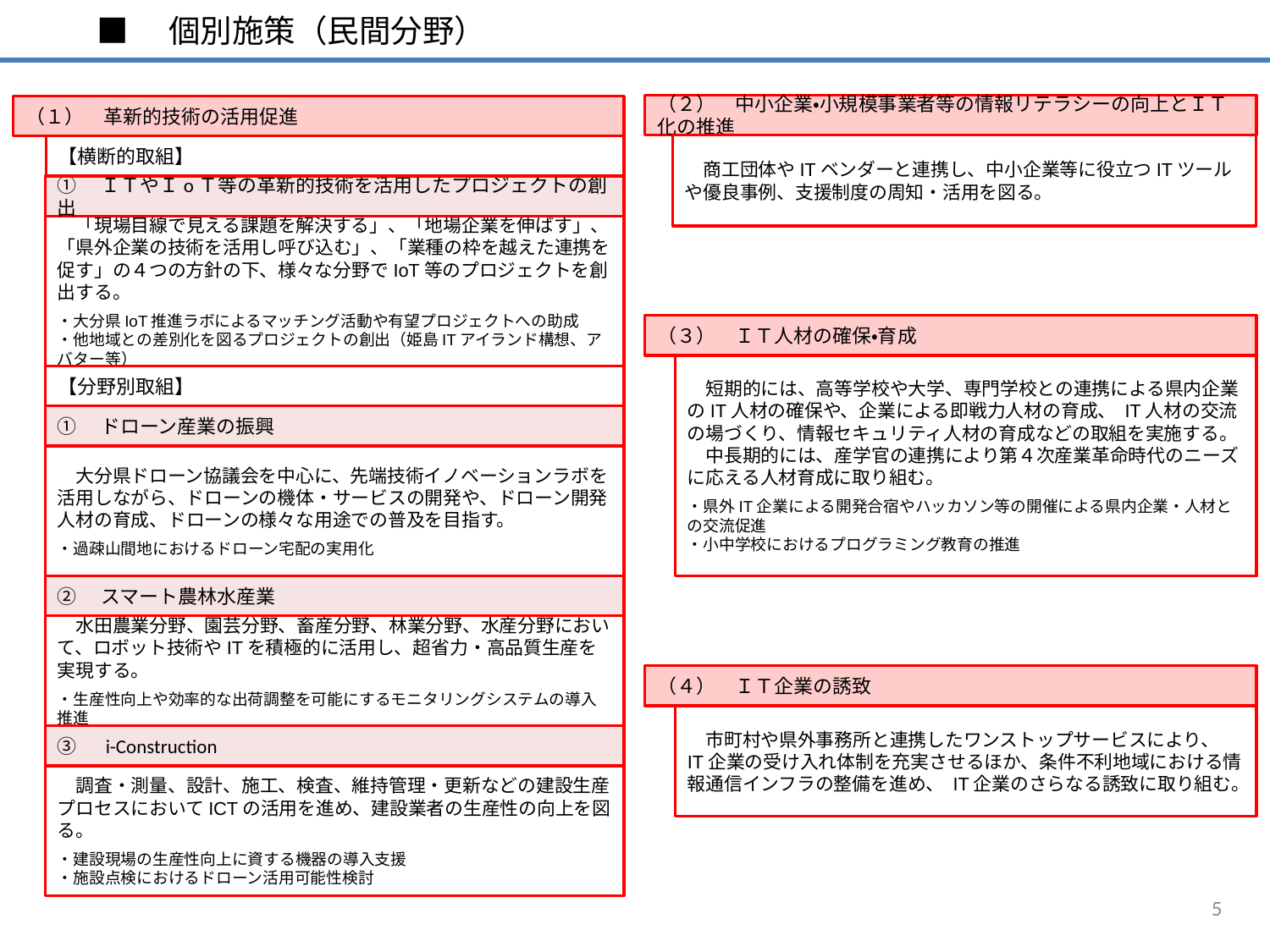

■　個別施策（民間分野）
（２）　中小企業・小規模事業者等の情報リテラシーの向上とＩＴ化の推進
（１）　革新的技術の活用促進
　商工団体やITベンダーと連携し、中小企業等に役立つITツールや優良事例、支援制度の周知・活用を図る。

【横断的取組】
①　ＩＴやＩoＴ等の革新的技術を活用したプロジェクトの創出
　「現場目線で見える課題を解決する」、「地場企業を伸ばす」、「県外企業の技術を活用し呼び込む」、「業種の枠を越えた連携を促す」の４つの方針の下、様々な分野でIoT等のプロジェクトを創出する。

・大分県IoT推進ラボによるマッチング活動や有望プロジェクトへの助成
・他地域との差別化を図るプロジェクトの創出（姫島ITアイランド構想、アバター等）
（３）　ＩＴ人材の確保・育成
　短期的には、高等学校や大学、専門学校との連携による県内企業のIT人材の確保や、企業による即戦力人材の育成、 IT人材の交流の場づくり、情報セキュリティ人材の育成などの取組を実施する。
　中長期的には、産学官の連携により第４次産業革命時代のニーズに応える人材育成に取り組む。

・県外IT企業による開発合宿やハッカソン等の開催による県内企業・人材との交流促進
・小中学校におけるプログラミング教育の推進

【分野別取組】
①　ドローン産業の振興
　大分県ドローン協議会を中心に、先端技術イノベーションラボを活用しながら、ドローンの機体・サービスの開発や、ドローン開発人材の育成、ドローンの様々な用途での普及を目指す。

・過疎山間地におけるドローン宅配の実用化
②　スマート農林水産業
　水田農業分野、園芸分野、畜産分野、林業分野、水産分野において、ロボット技術やITを積極的に活用し、超省力・高品質生産を実現する。

・生産性向上や効率的な出荷調整を可能にするモニタリングシステムの導入推進
（４）　ＩＴ企業の誘致
　市町村や県外事務所と連携したワンストップサービスにより、 IT企業の受け入れ体制を充実させるほか、条件不利地域における情報通信インフラの整備を進め、 IT企業のさらなる誘致に取り組む。
③　i-Construction
　調査・測量、設計、施工、検査、維持管理・更新などの建設生産プロセスにおいてICTの活用を進め、建設業者の生産性の向上を図る。

・建設現場の生産性向上に資する機器の導入支援
・施設点検におけるドローン活用可能性検討
5